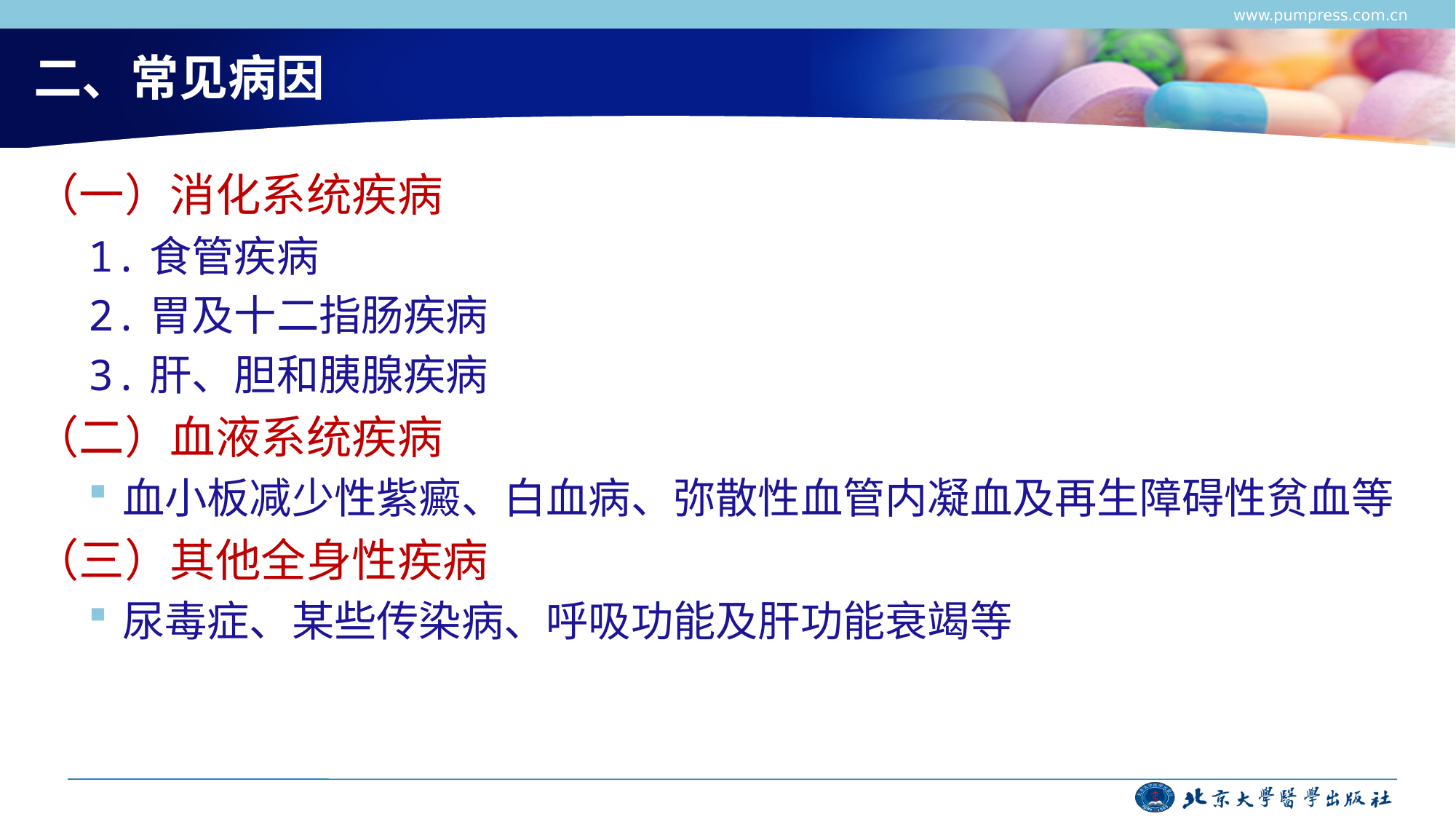

www.pumpress.com.cn
# 二、常见病因
（一）消化系统疾病
1.食管疾病
2.胃及十二指肠疾病
3.肝、胆和胰腺疾病
（二）血液系统疾病
血小板减少性紫癜、白血病、弥散性血管内凝血及再生障碍性贫血等
（三）其他全身性疾病
尿毒症、某些传染病、呼吸功能及肝功能衰竭等